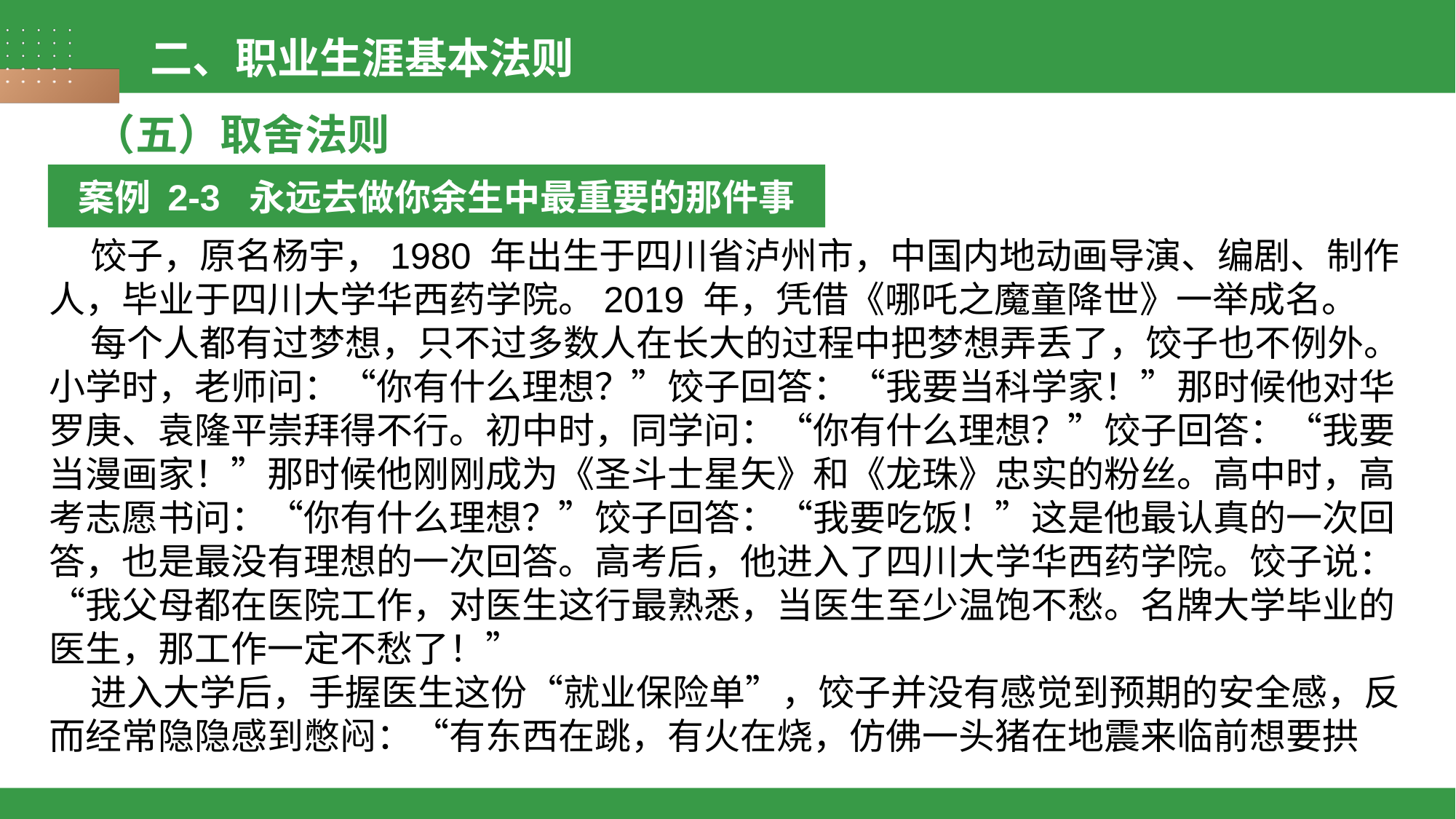

二、职业生涯基本法则
（五）取舍法则
案例 2-3  永远去做你余生中最重要的那件事
    饺子，原名杨宇，1980 年出生于四川省泸州市，中国内地动画导演、编剧、制作人，毕业于四川大学华西药学院。2019 年，凭借《哪吒之魔童降世》一举成名。
    每个人都有过梦想，只不过多数人在长大的过程中把梦想弄丢了，饺子也不例外。小学时，老师问：“你有什么理想？”饺子回答：“我要当科学家！”那时候他对华罗庚、袁隆平崇拜得不行。初中时，同学问：“你有什么理想？”饺子回答：“我要当漫画家！”那时候他刚刚成为《圣斗士星矢》和《龙珠》忠实的粉丝。高中时，高考志愿书问：“你有什么理想？”饺子回答：“我要吃饭！”这是他最认真的一次回答，也是最没有理想的一次回答。高考后，他进入了四川大学华西药学院。饺子说：“我父母都在医院工作，对医生这行最熟悉，当医生至少温饱不愁。名牌大学毕业的医生，那工作一定不愁了！”
    进入大学后，手握医生这份“就业保险单”，饺子并没有感觉到预期的安全感，反而经常隐隐感到憋闷：“有东西在跳，有火在烧，仿佛一头猪在地震来临前想要拱